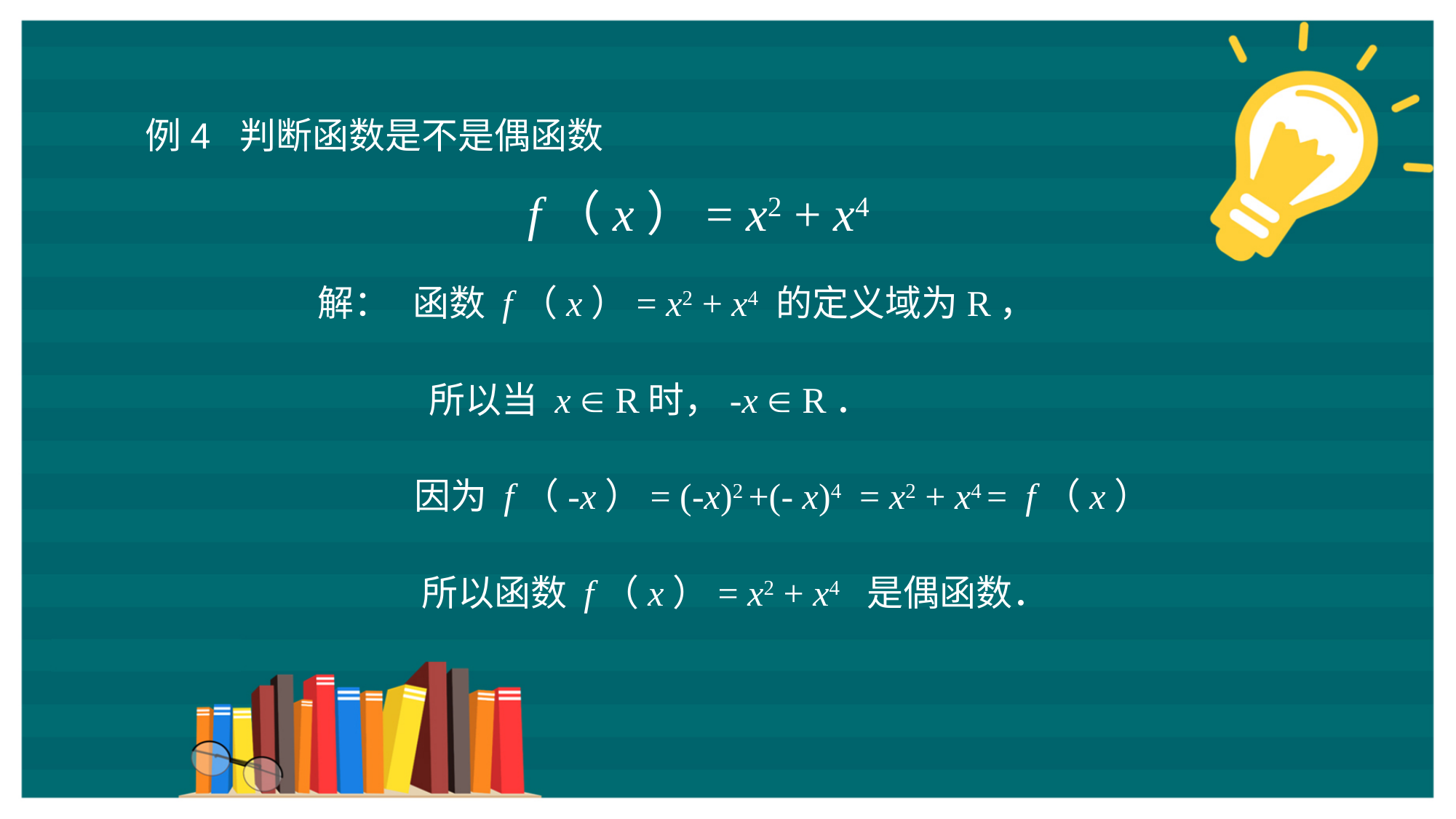

例4  判断函数是不是偶函数
f（x）= x2 + x4
解：
函数 f（x）= x2 + x4 的定义域为R，
所以当 x ∈ R时，-x ∈ R．
因为 f（-x）= (-x)2 +(- x)4  = x2 + x4 =  f（x）
所以函数 f（x）= x2 + x4  是偶函数．